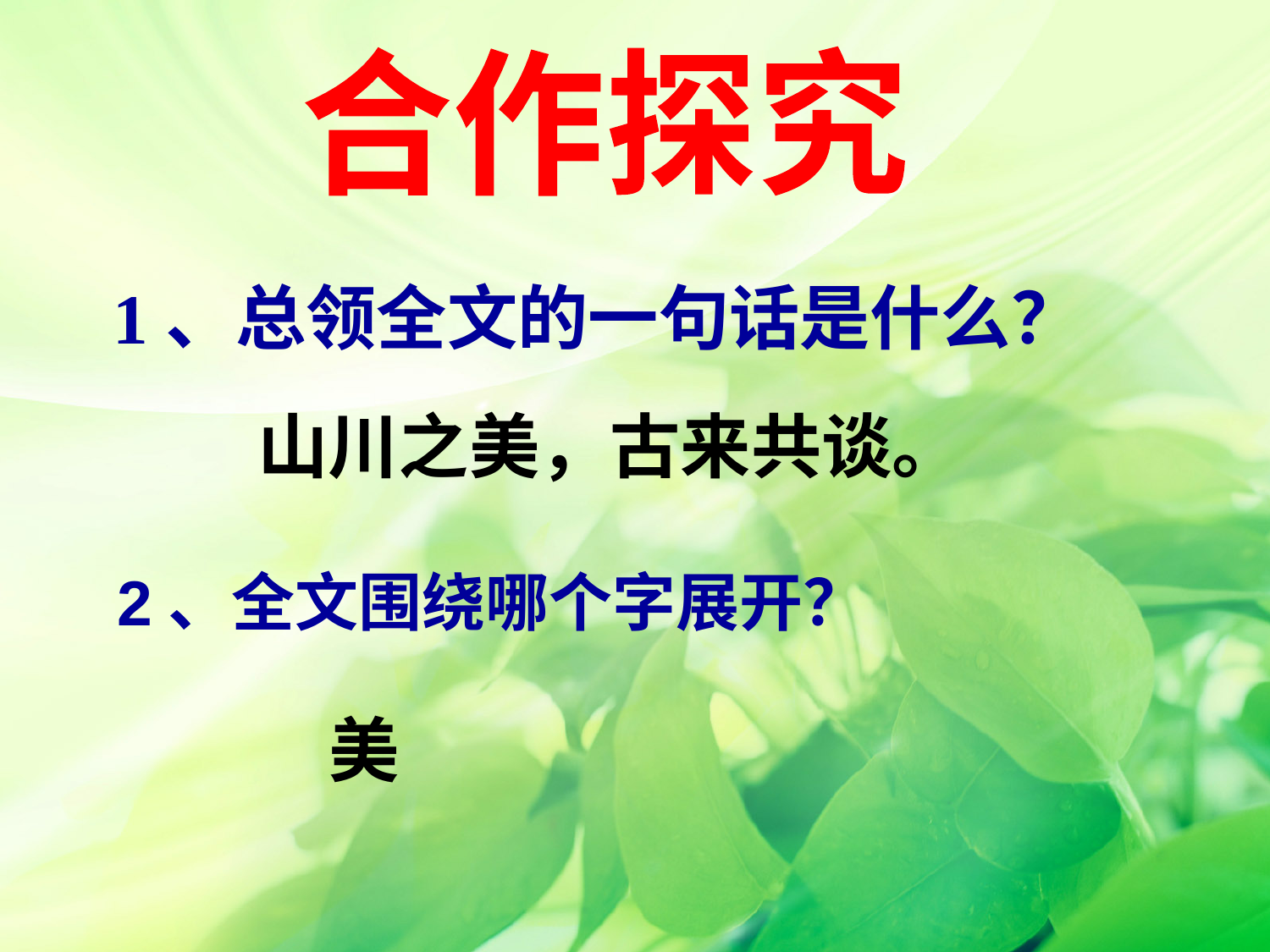

合作探究
# 1、总领全文的一句话是什么？
山川之美，古来共谈。
2、全文围绕哪个字展开？
美